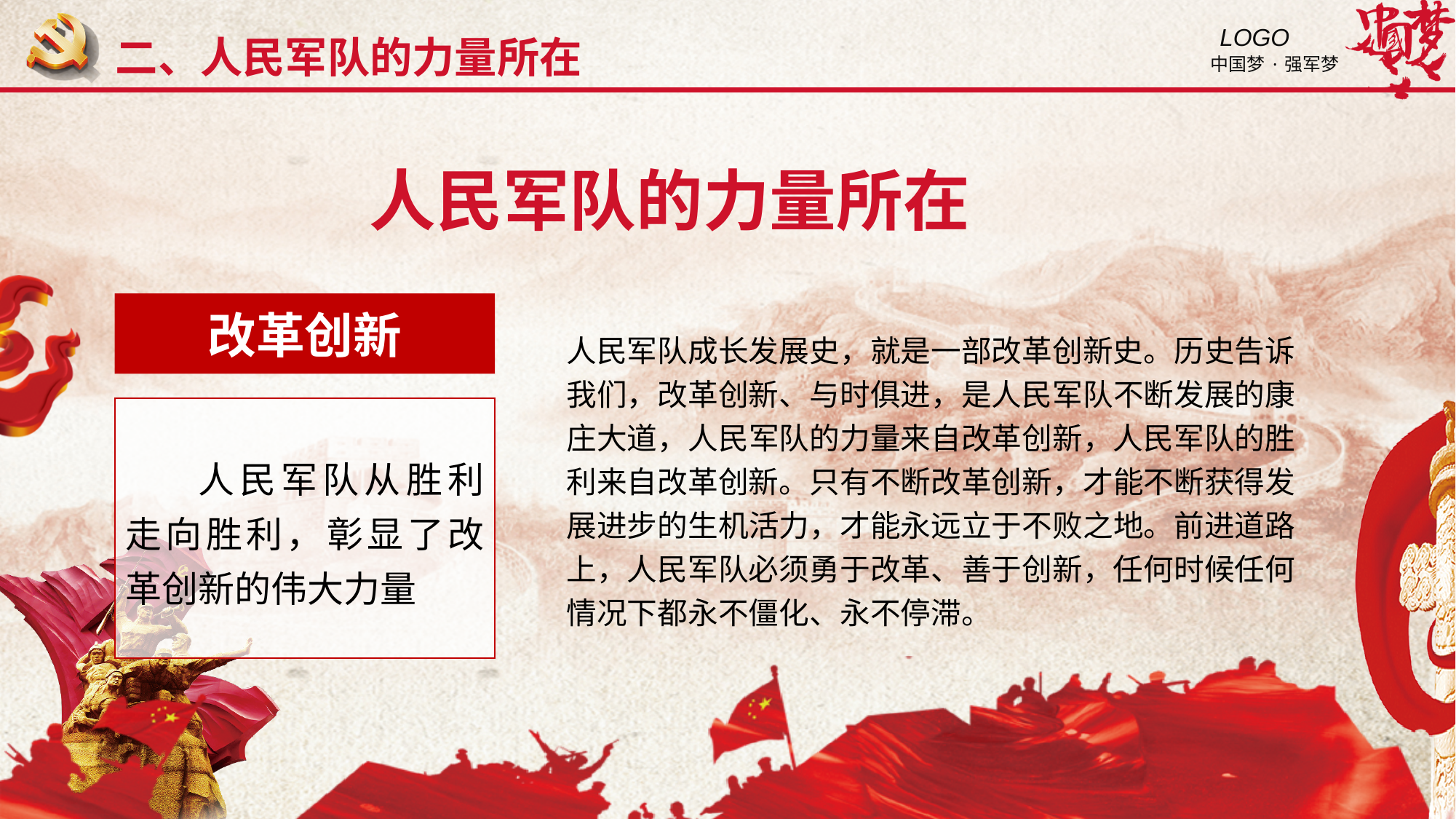

人民军队的力量所在
改革创新
人民军队成长发展史，就是一部改革创新史。历史告诉我们，改革创新、与时俱进，是人民军队不断发展的康庄大道，人民军队的力量来自改革创新，人民军队的胜利来自改革创新。只有不断改革创新，才能不断获得发展进步的生机活力，才能永远立于不败之地。前进道路上，人民军队必须勇于改革、善于创新，任何时候任何情况下都永不僵化、永不停滞。
人民军队从胜利走向胜利，彰显了改革创新的伟大力量